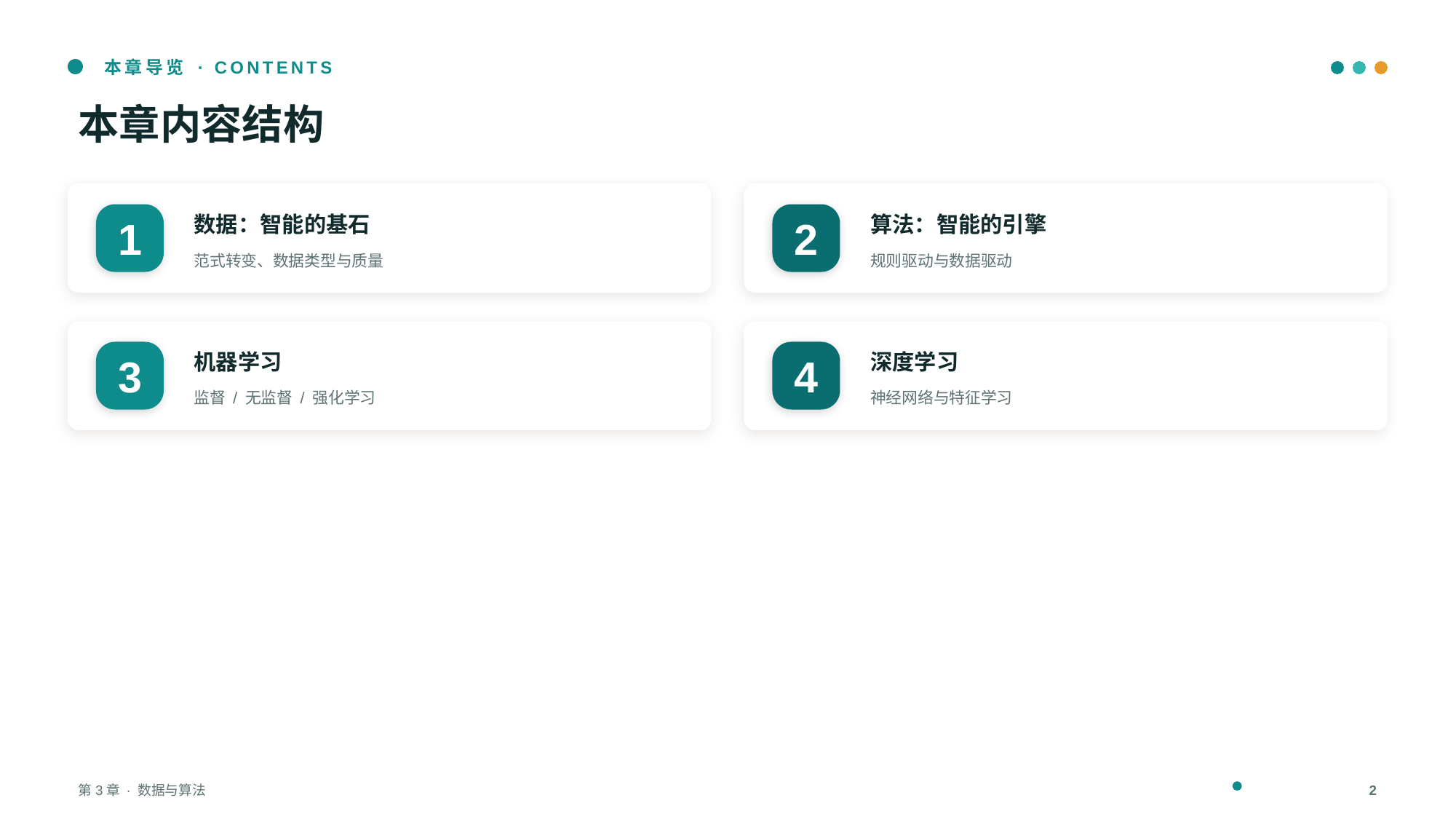

本章导览 · CONTENTS

本章内容结构

数据：智能的基石
算法：智能的引擎

1

2
范式转变、数据类型与质量
规则驱动与数据驱动

机器学习
深度学习

3

4
监督 / 无监督 / 强化学习
神经网络与特征学习
第3章 · 数据与算法
2